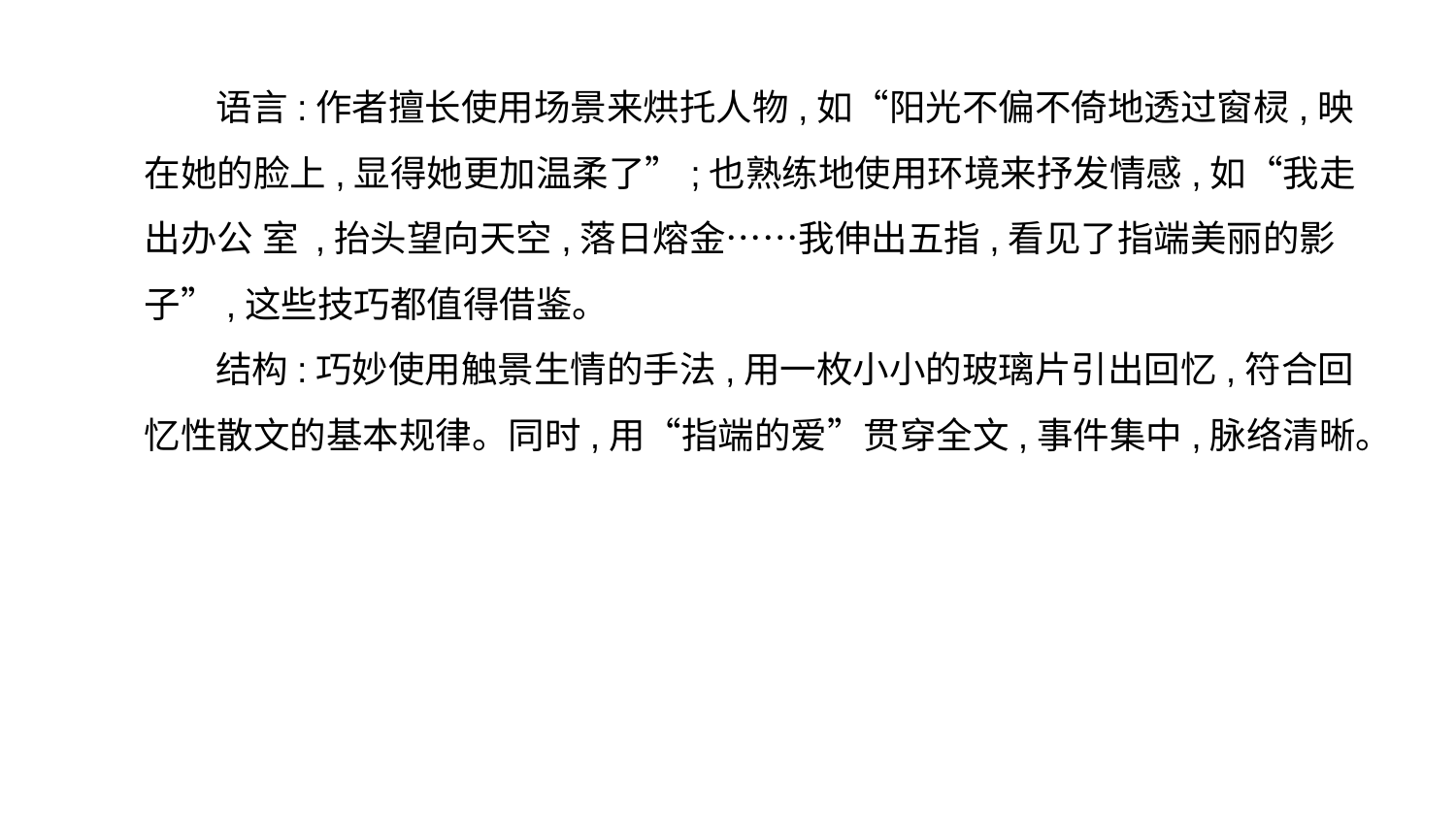

语言:作者擅长使用场景来烘托人物,如“阳光不偏不倚地透过窗棂,映在她的脸上,显得她更加温柔了”;也熟练地使用环境来抒发情感,如“我走出办公 室 ,抬头望向天空,落日熔金……我伸出五指,看见了指端美丽的影子”,这些技巧都值得借鉴。
结构:巧妙使用触景生情的手法,用一枚小小的玻璃片引出回忆,符合回忆性散文的基本规律。同时,用“指端的爱”贯穿全文,事件集中,脉络清晰。